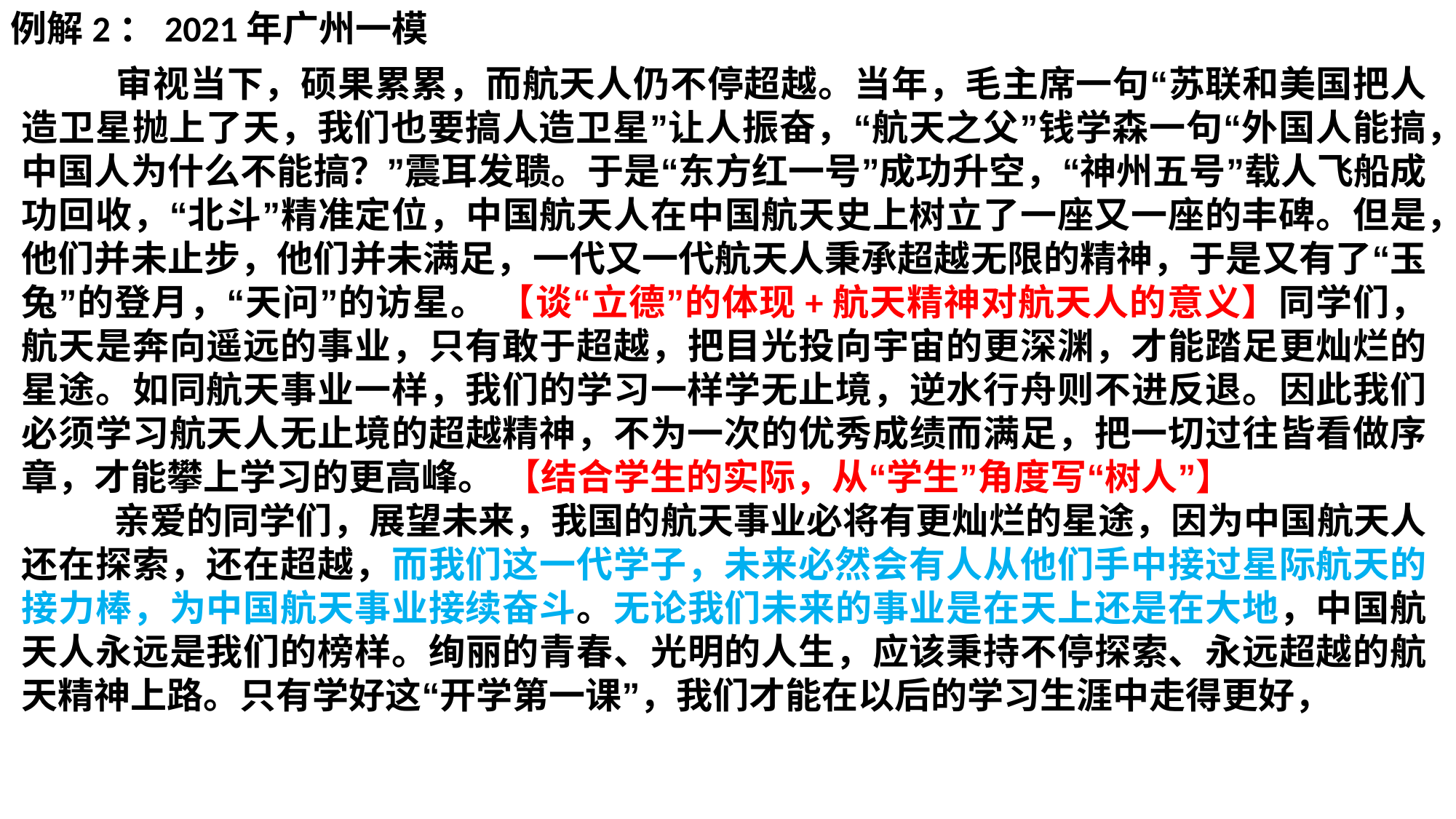

例解2：2021年广州一模
     审视当下，硕果累累，而航天人仍不停超越。当年，毛主席一句“苏联和美国把人造卫星抛上了天，我们也要搞人造卫星”让人振奋，“航天之父”钱学森一句“外国人能搞，中国人为什么不能搞？”震耳发聩。于是“东方红一号”成功升空，“神州五号”载人飞船成功回收，“北斗”精准定位，中国航天人在中国航天史上树立了一座又一座的丰碑。但是，他们并未止步，他们并未满足，一代又一代航天人秉承超越无限的精神，于是又有了“玉兔”的登月，“天问”的访星。 【谈“立德”的体现+航天精神对航天人的意义】同学们，航天是奔向遥远的事业，只有敢于超越，把目光投向宇宙的更深渊，才能踏足更灿烂的星途。如同航天事业一样，我们的学习一样学无止境，逆水行舟则不进反退。因此我们必须学习航天人无止境的超越精神，不为一次的优秀成绩而满足，把一切过往皆看做序章，才能攀上学习的更高峰。 【结合学生的实际，从“学生”角度写“树人”】
     亲爱的同学们，展望未来，我国的航天事业必将有更灿烂的星途，因为中国航天人还在探索，还在超越，而我们这一代学子，未来必然会有人从他们手中接过星际航天的接力棒，为中国航天事业接续奋斗。无论我们未来的事业是在天上还是在大地，中国航天人永远是我们的榜样。绚丽的青春、光明的人生，应该秉持不停探索、永远超越的航天精神上路。只有学好这“开学第一课”，我们才能在以后的学习生涯中走得更好，